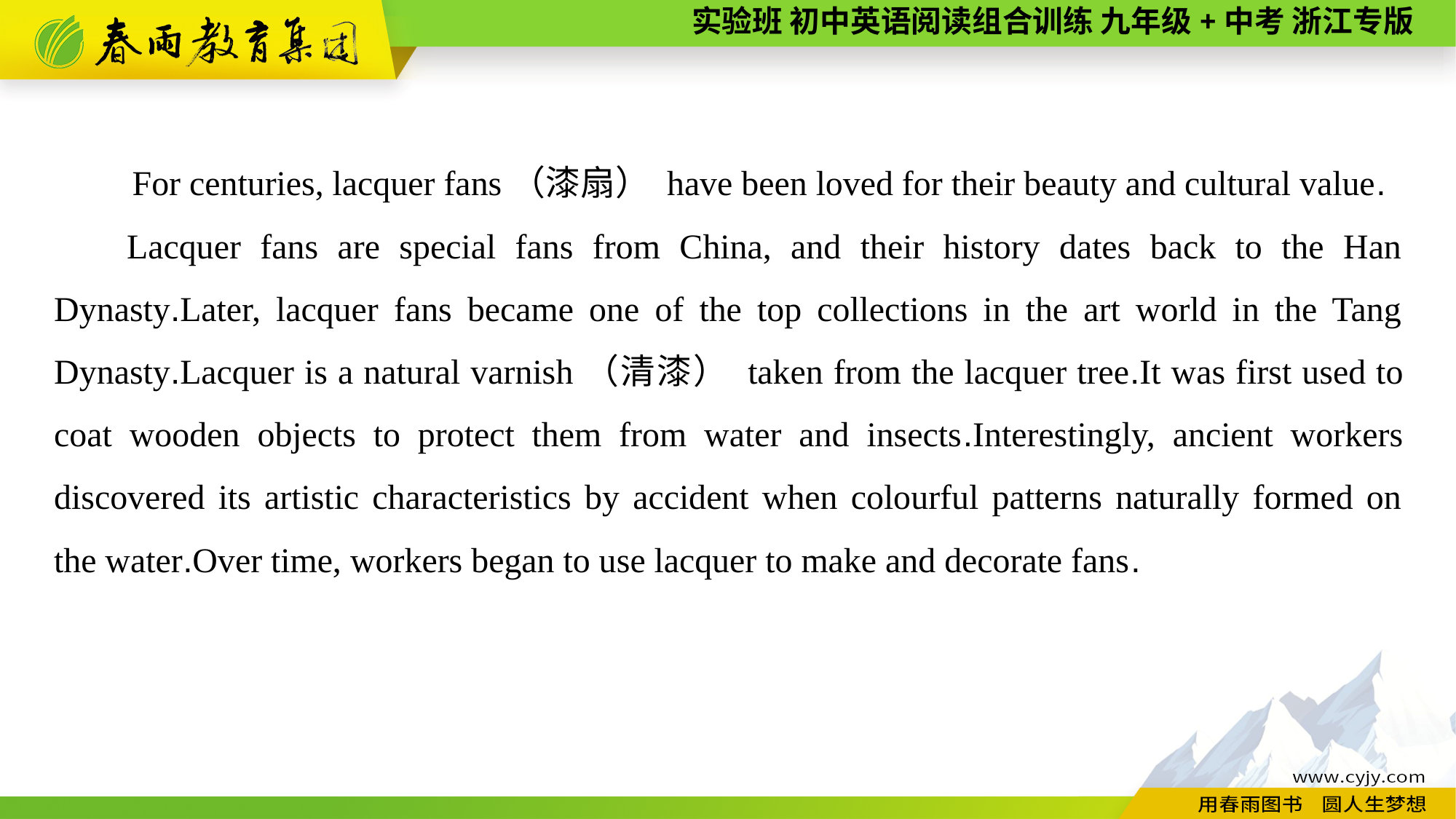

For centuries, lacquer fans（漆扇） have been loved for their beauty and cultural value.
Lacquer fans are special fans from China, and their history dates back to the Han Dynasty.Later, lacquer fans became one of the top collections in the art world in the Tang Dynasty.Lacquer is a natural varnish（清漆） taken from the lacquer tree.It was first used to coat wooden objects to protect them from water and insects.Interestingly, ancient workers discovered its artistic characteristics by accident when colourful patterns naturally formed on the water.Over time, workers began to use lacquer to make and decorate fans.